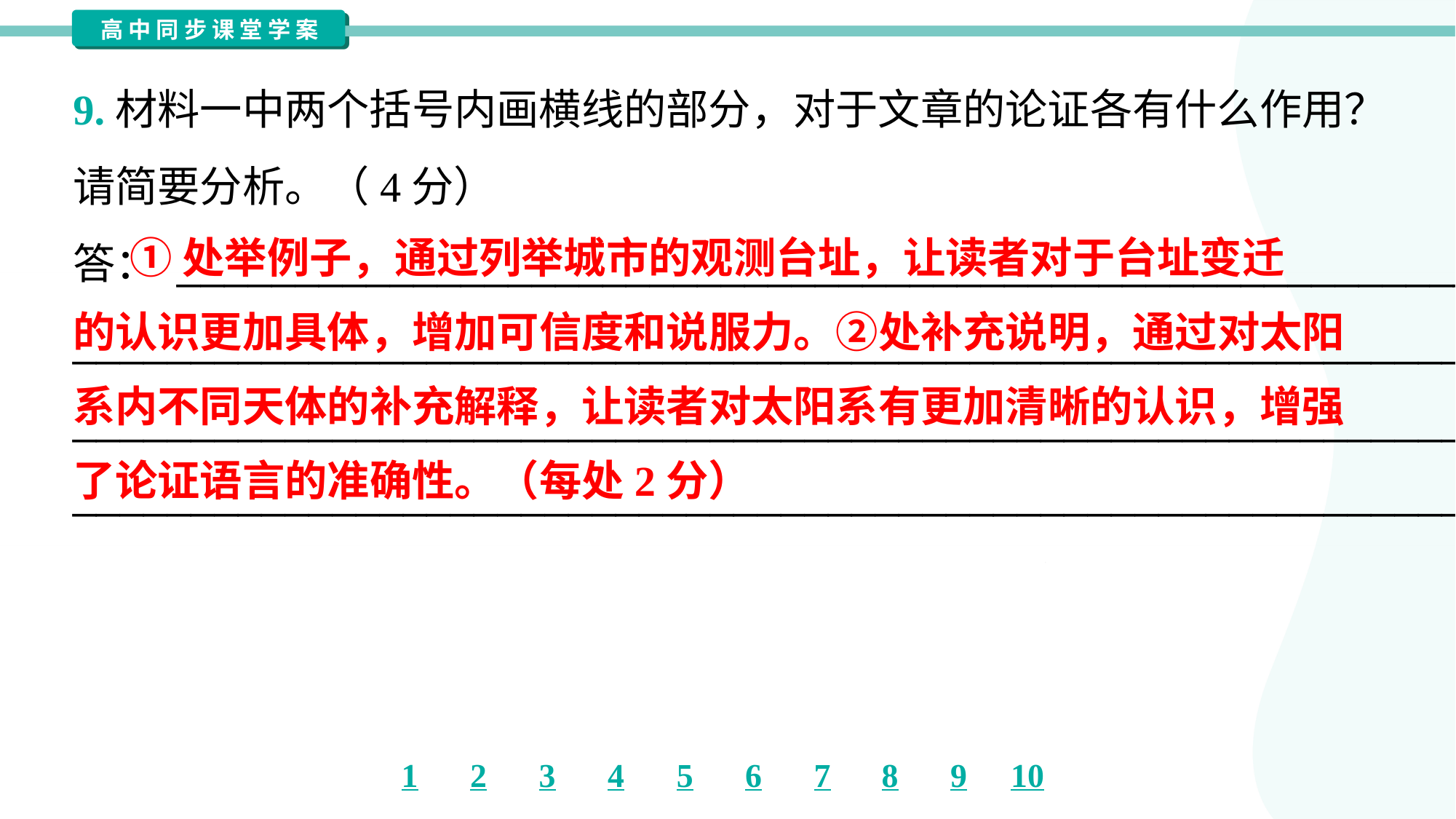

9.材料一中两个括号内画横线的部分，对于文章的论证各有什么作用？
请简要分析。（4分）
答： ________________________________________________________
_____________________________________________________________
_____________________________________________________________
_____________________________________________________________
      ①处举例子，通过列举城市的观测台址，让读者对于台址变迁
的认识更加具体，增加可信度和说服力。②处补充说明，通过对太阳
系内不同天体的补充解释，让读者对太阳系有更加清晰的认识，增强
了论证语言的准确性。（每处2分）